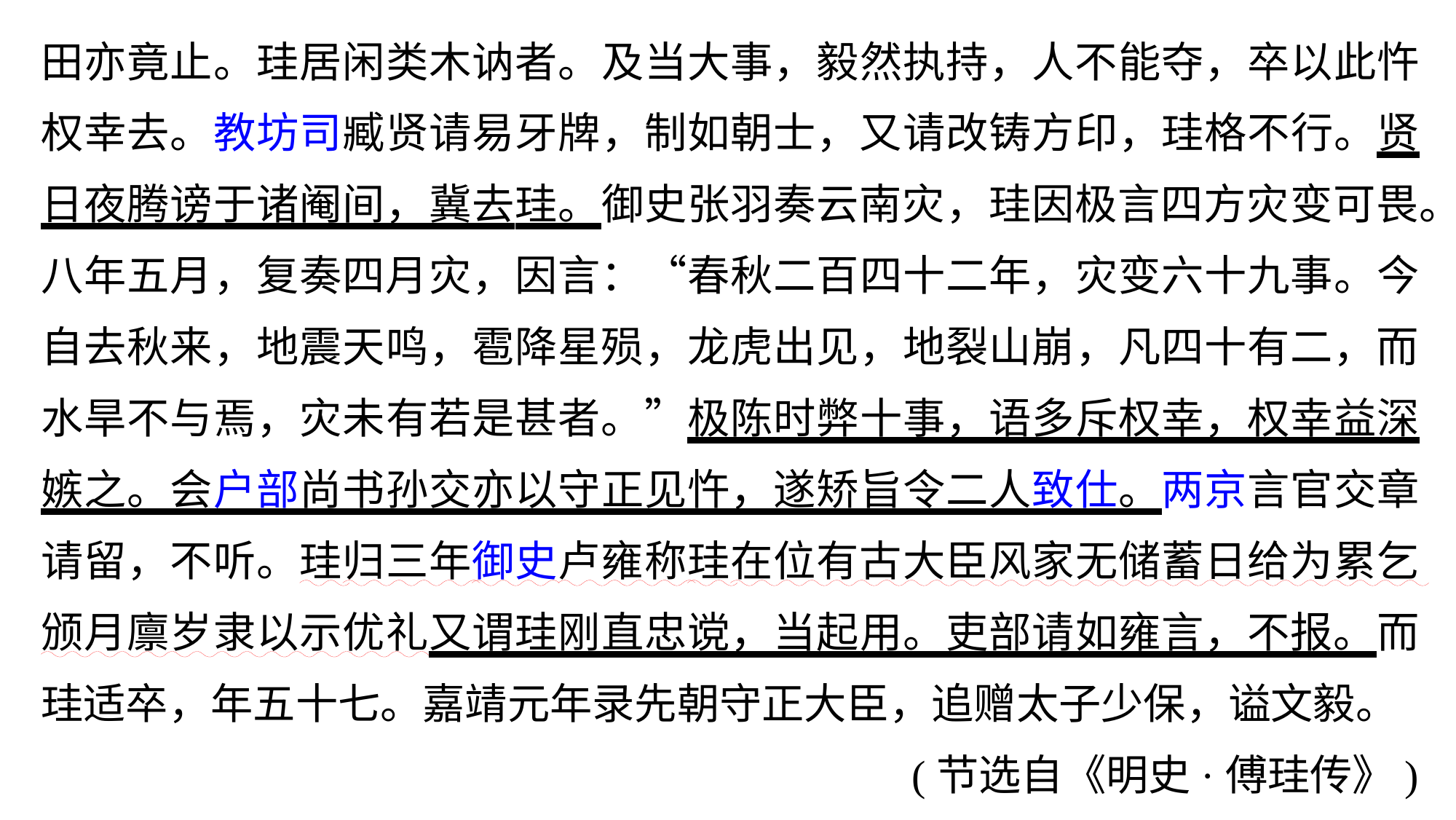

田亦竟止。珪居闲类木讷者。及当大事，毅然执持，人不能夺，卒以此忤权幸去。教坊司臧贤请易牙牌，制如朝士，又请改铸方印，珪格不行。贤日夜腾谤于诸阉间，冀去珪。御史张羽奏云南灾，珪因极言四方灾变可畏。八年五月，复奏四月灾，因言：“春秋二百四十二年，灾变六十九事。今自去秋来，地震天鸣，雹降星殒，龙虎出见，地裂山崩，凡四十有二，而水旱不与焉，灾未有若是甚者。”极陈时弊十事，语多斥权幸，权幸益深嫉之。会户部尚书孙交亦以守正见忤，遂矫旨令二人致仕。两京言官交章请留，不听。珪归三年御史卢雍称珪在位有古大臣风家无储蓄日给为累乞颁月廪岁隶以示优礼又谓珪刚直忠谠，当起用。吏部请如雍言，不报。而珪适卒，年五十七。嘉靖元年录先朝守正大臣，追赠太子少保，谥文毅。
(节选自《明史·傅珪传》)